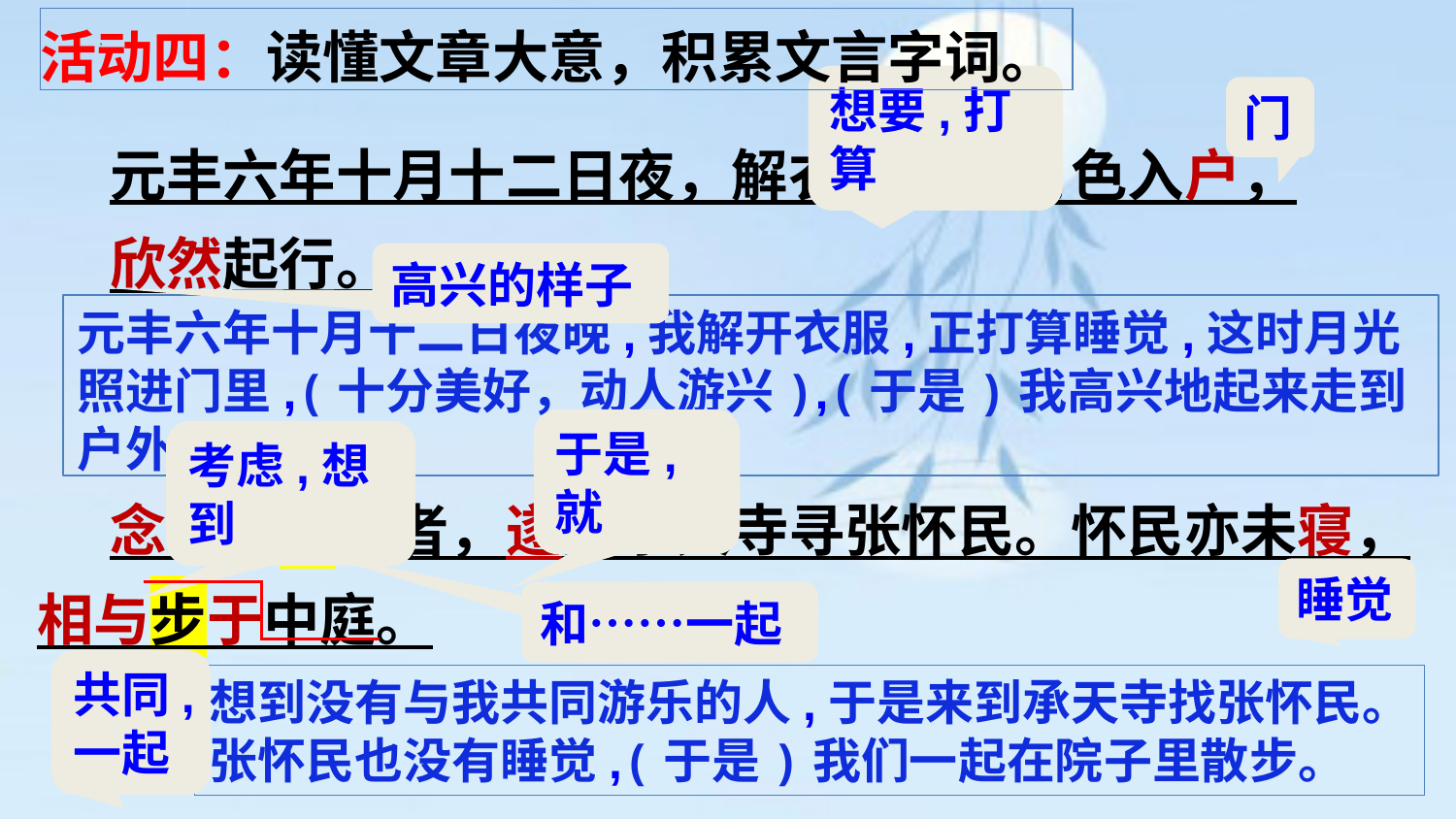

活动四：读懂文章大意，积累文言字词。
想要,打算
门
元丰六年十月十二日夜，解衣欲睡，月色入户，
欣然起行。

念无与为乐者，遂至承天寺寻张怀民。怀民亦未寝，相与步于中庭。
高兴的样子
元丰六年十月十二日夜晚,我解开衣服,正打算睡觉,这时月光照进门里,(十分美好，动人游兴),(于是)我高兴地起来走到户外。

于是,就
考虑,想到
睡觉
和……一起
共同,一起
想到没有与我共同游乐的人,于是来到承天寺找张怀民。
张怀民也没有睡觉,(于是)我们一起在院子里散步。